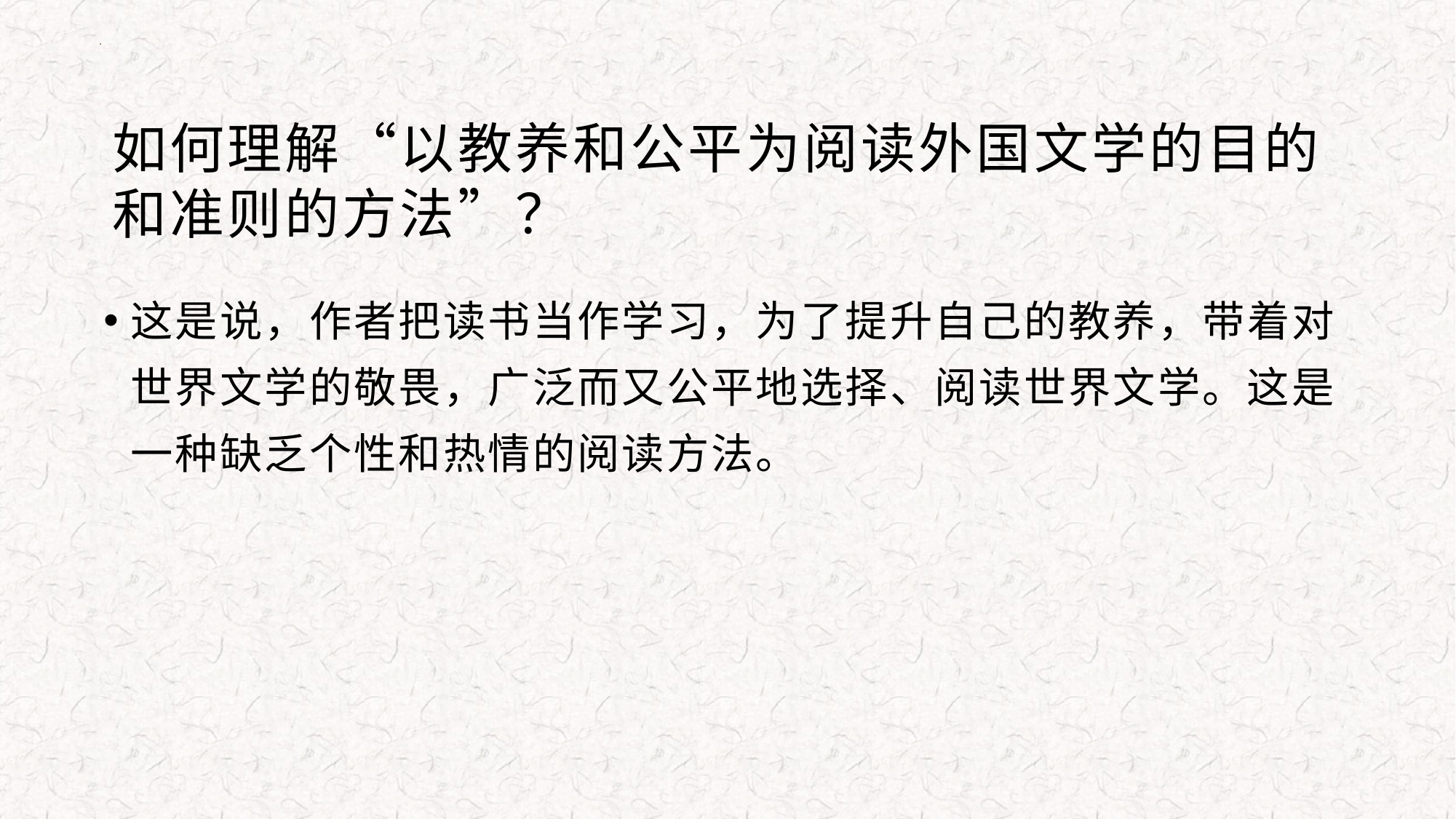

# 如何理解“以教养和公平为阅读外国文学的目的和准则的方法”？
这是说，作者把读书当作学习，为了提升自己的教养，带着对世界文学的敬畏，广泛而又公平地选择、阅读世界文学。这是一种缺乏个性和热情的阅读方法。